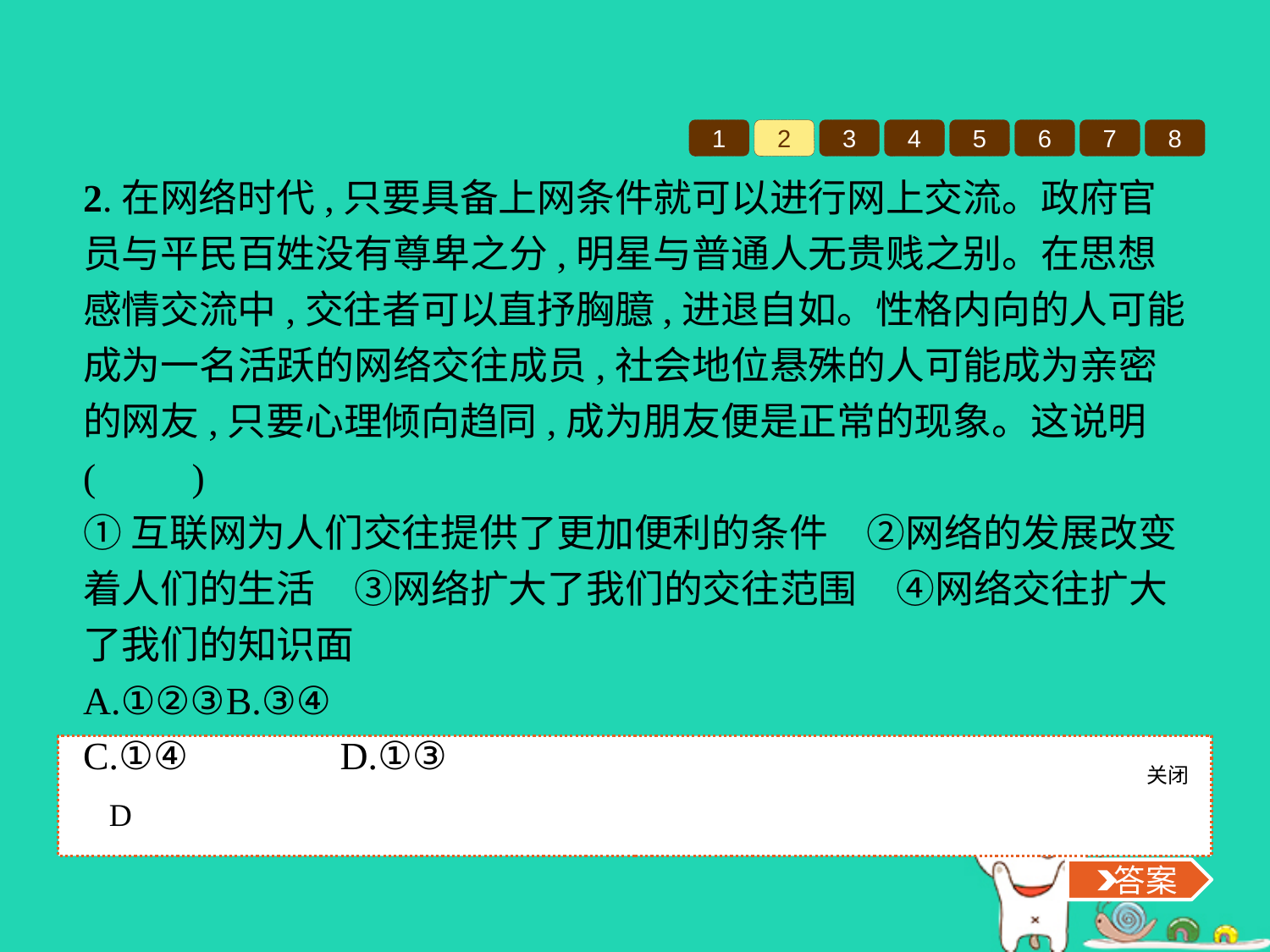

1
2
3
4
5
6
7
8
2.在网络时代,只要具备上网条件就可以进行网上交流。政府官员与平民百姓没有尊卑之分,明星与普通人无贵贱之别。在思想感情交流中,交往者可以直抒胸臆,进退自如。性格内向的人可能成为一名活跃的网络交往成员,社会地位悬殊的人可能成为亲密的网友,只要心理倾向趋同,成为朋友便是正常的现象。这说明(　　)
①互联网为人们交往提供了更加便利的条件　②网络的发展改变着人们的生活　③网络扩大了我们的交往范围　④网络交往扩大了我们的知识面
A.①②③	B.③④
C.①④		D.①③

关闭
  答案

D
  答案